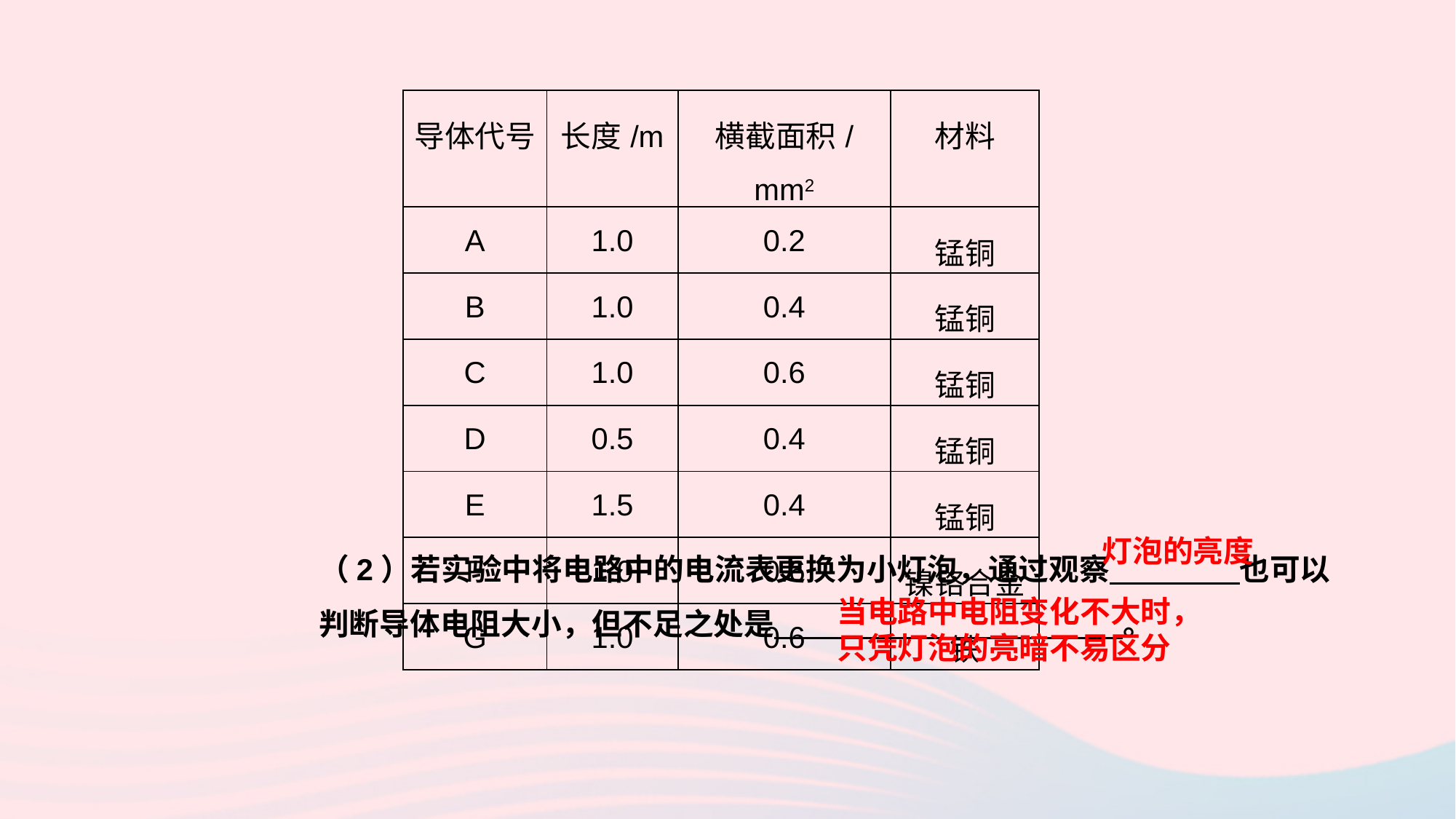

| 导体代号 | 长度/m | 横截面积/mm2 | 材料 |
| --- | --- | --- | --- |
| A | 1.0 | 0.2 | 锰铜 |
| B | 1.0 | 0.4 | 锰铜 |
| C | 1.0 | 0.6 | 锰铜 |
| D | 0.5 | 0.4 | 锰铜 |
| E | 1.5 | 0.4 | 锰铜 |
| F | 1.0 | 0.6 | 镍铬合金 |
| G | 1.0 | 0.6 | 铁 |
（2）若实验中将电路中的电流表更换为小灯泡，通过观察　          　也可以判断导体电阻大小，但不足之处是　                                              。
灯泡的亮度
当电路中电阻变化不大时，只凭灯泡的亮暗不易区分